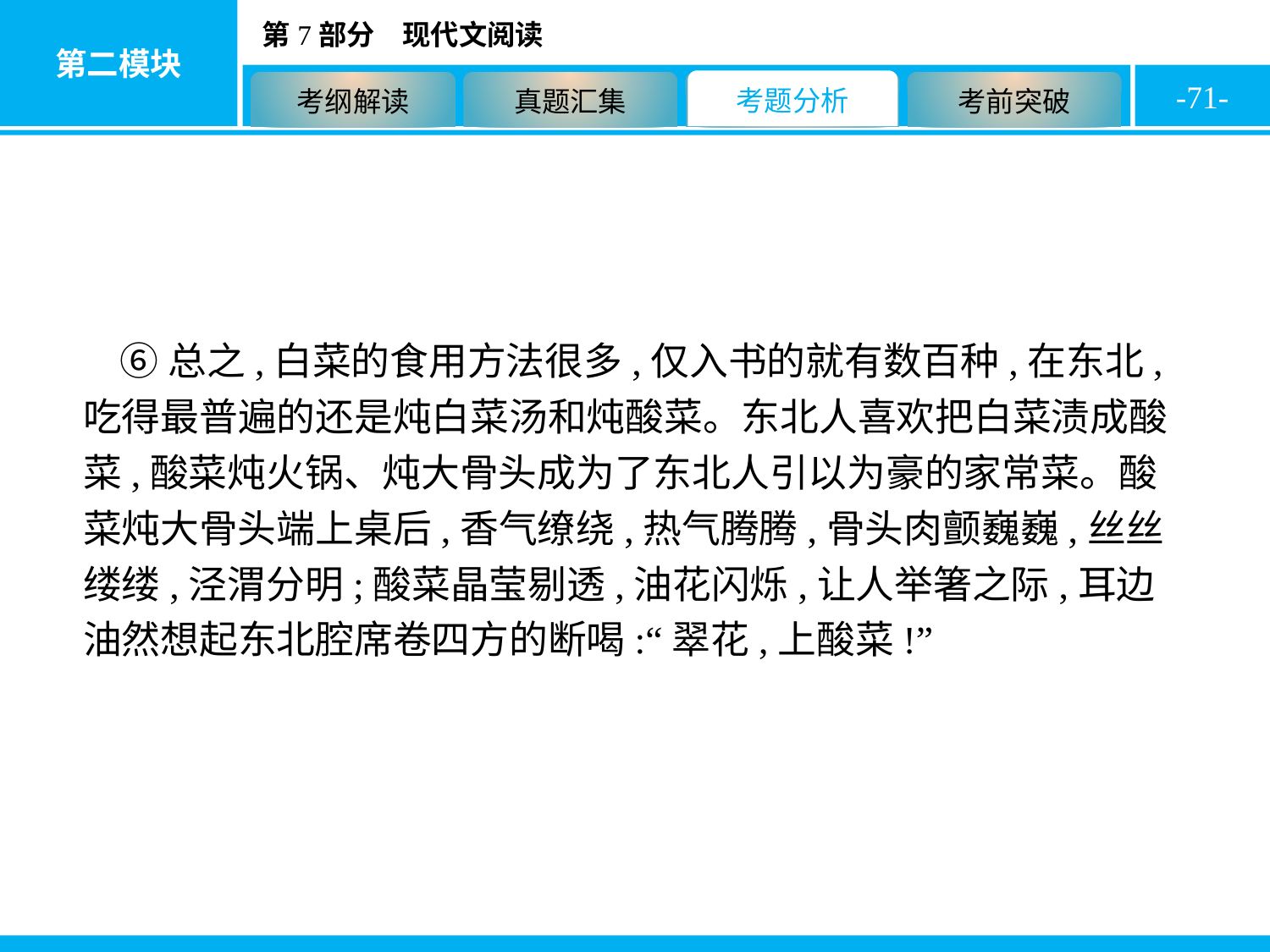

-71-
⑥总之,白菜的食用方法很多,仅入书的就有数百种,在东北,吃得最普遍的还是炖白菜汤和炖酸菜。东北人喜欢把白菜渍成酸菜,酸菜炖火锅、炖大骨头成为了东北人引以为豪的家常菜。酸菜炖大骨头端上桌后,香气缭绕,热气腾腾,骨头肉颤巍巍,丝丝缕缕,泾渭分明;酸菜晶莹剔透,油花闪烁,让人举箸之际,耳边油然想起东北腔席卷四方的断喝:“翠花,上酸菜!”